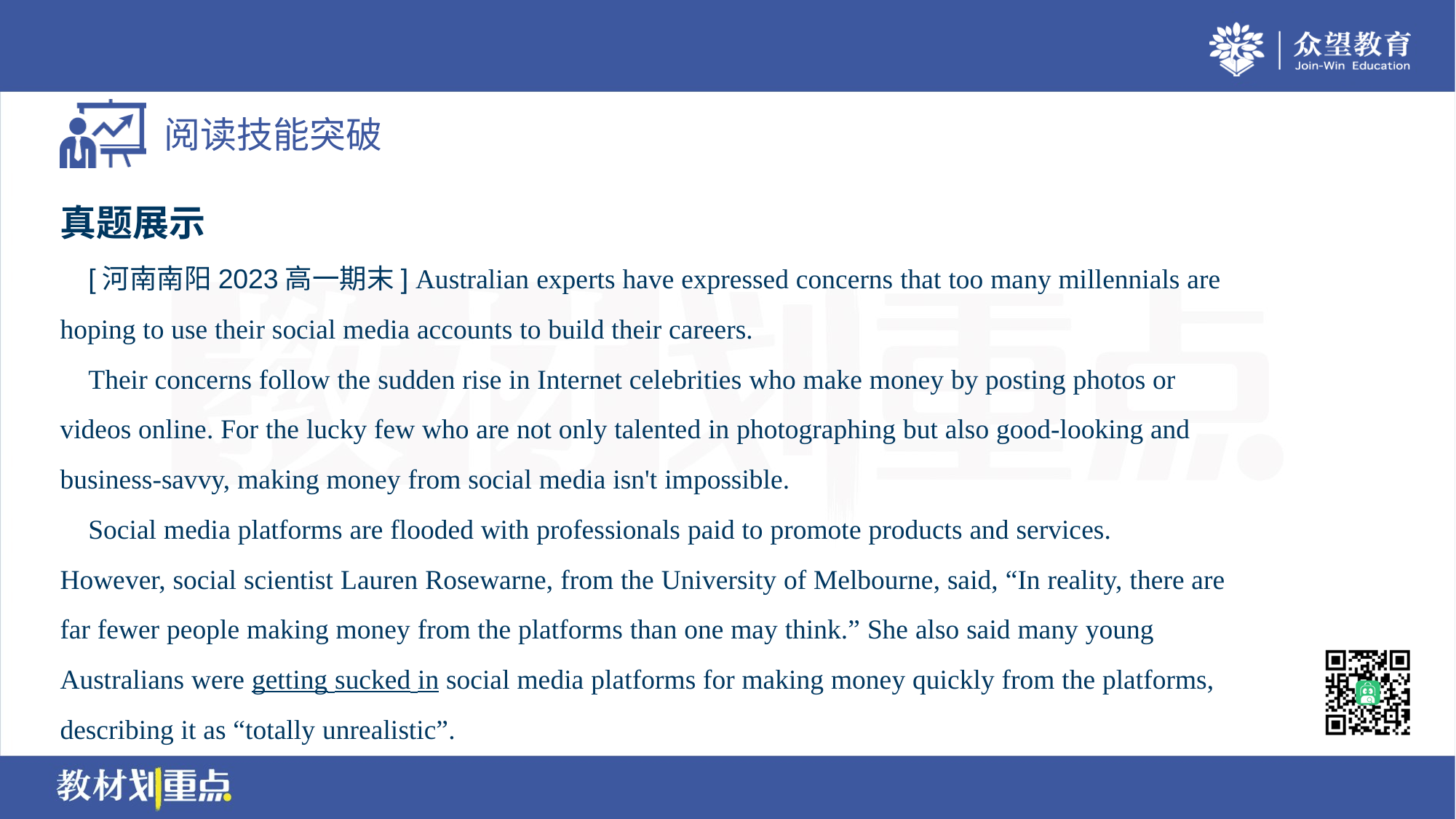

真题展示
    [河南南阳2023高一期末] Australian experts have expressed concerns that too many millennials are
hoping to use their social media accounts to build their careers.
    Their concerns follow the sudden rise in Internet celebrities who make money by posting photos or
videos online. For the lucky few who are not only talented in photographing but also good-looking and
business-savvy, making money from social media isn't impossible.
    Social media platforms are flooded with professionals paid to promote products and services.
However, social scientist Lauren Rosewarne, from the University of Melbourne, said, “In reality, there are
far fewer people making money from the platforms than one may think.” She also said many young
Australians were getting sucked in social media platforms for making money quickly from the platforms,
describing it as “totally unrealistic”.